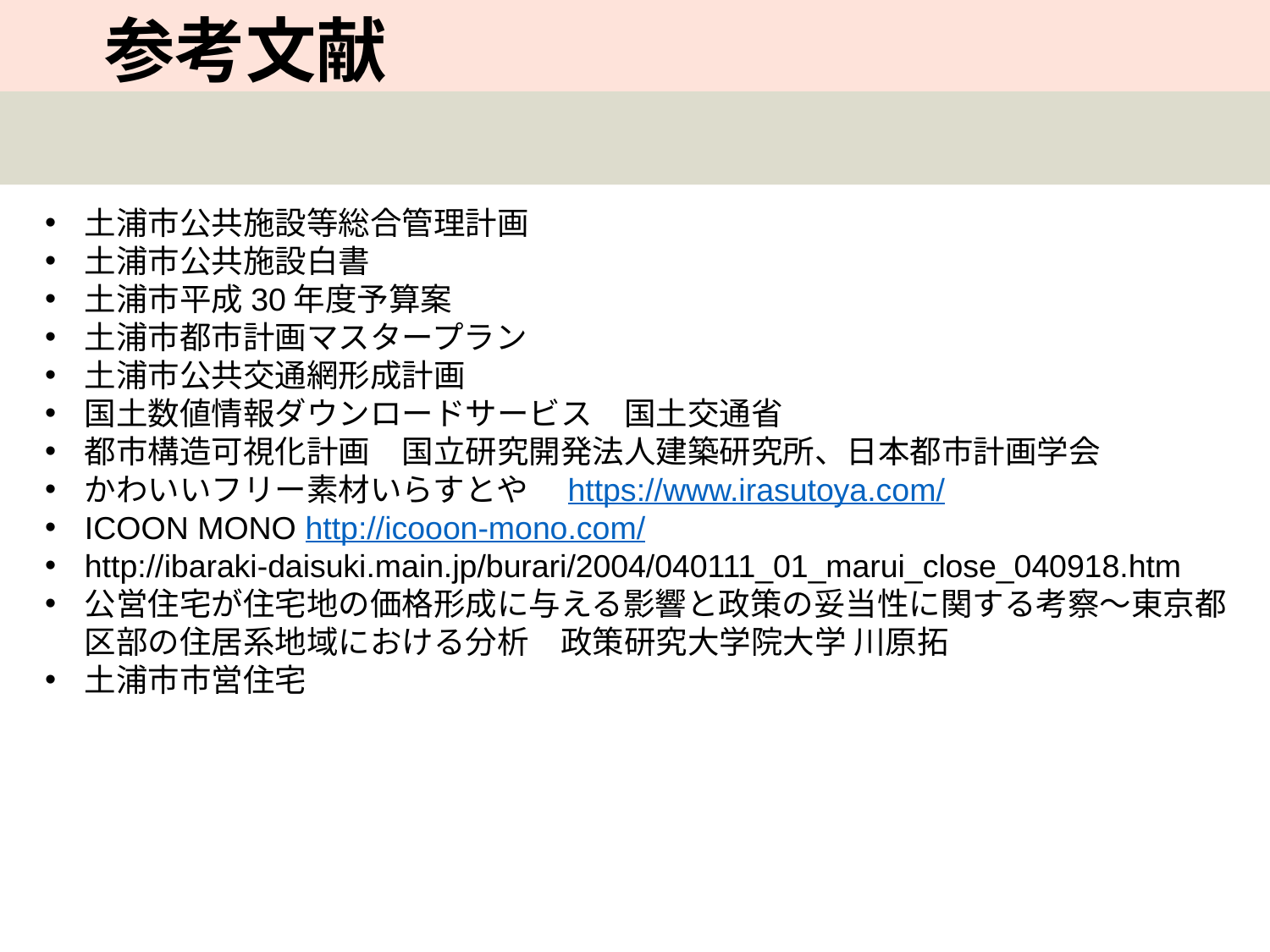

参考文献
44
土浦市公共施設等総合管理計画
土浦市公共施設白書
土浦市平成30年度予算案
土浦市都市計画マスタープラン
土浦市公共交通網形成計画
国土数値情報ダウンロードサービス　国土交通省
都市構造可視化計画　国立研究開発法人建築研究所、日本都市計画学会
かわいいフリー素材いらすとや　https://www.irasutoya.com/
ICOON MONO http://icooon-mono.com/
http://ibaraki-daisuki.main.jp/burari/2004/040111_01_marui_close_040918.htm
公営住宅が住宅地の価格形成に与える影響と政策の妥当性に関する考察～東京都区部の住居系地域における分析　政策研究大学院大学 川原拓
土浦市市営住宅